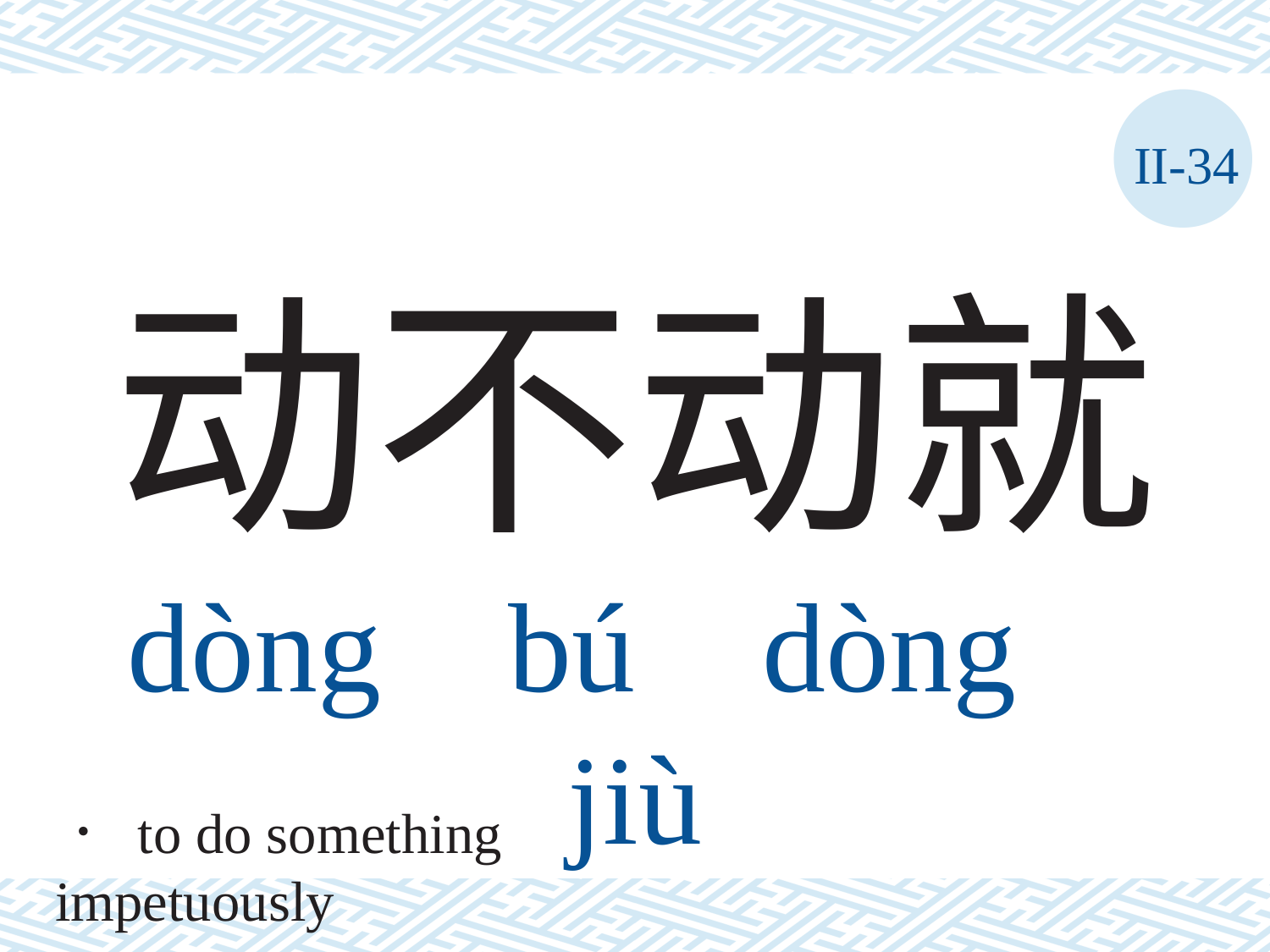

II-34
# 动不动就 dòng	bú	dòng	jiù
． to do something impetuously